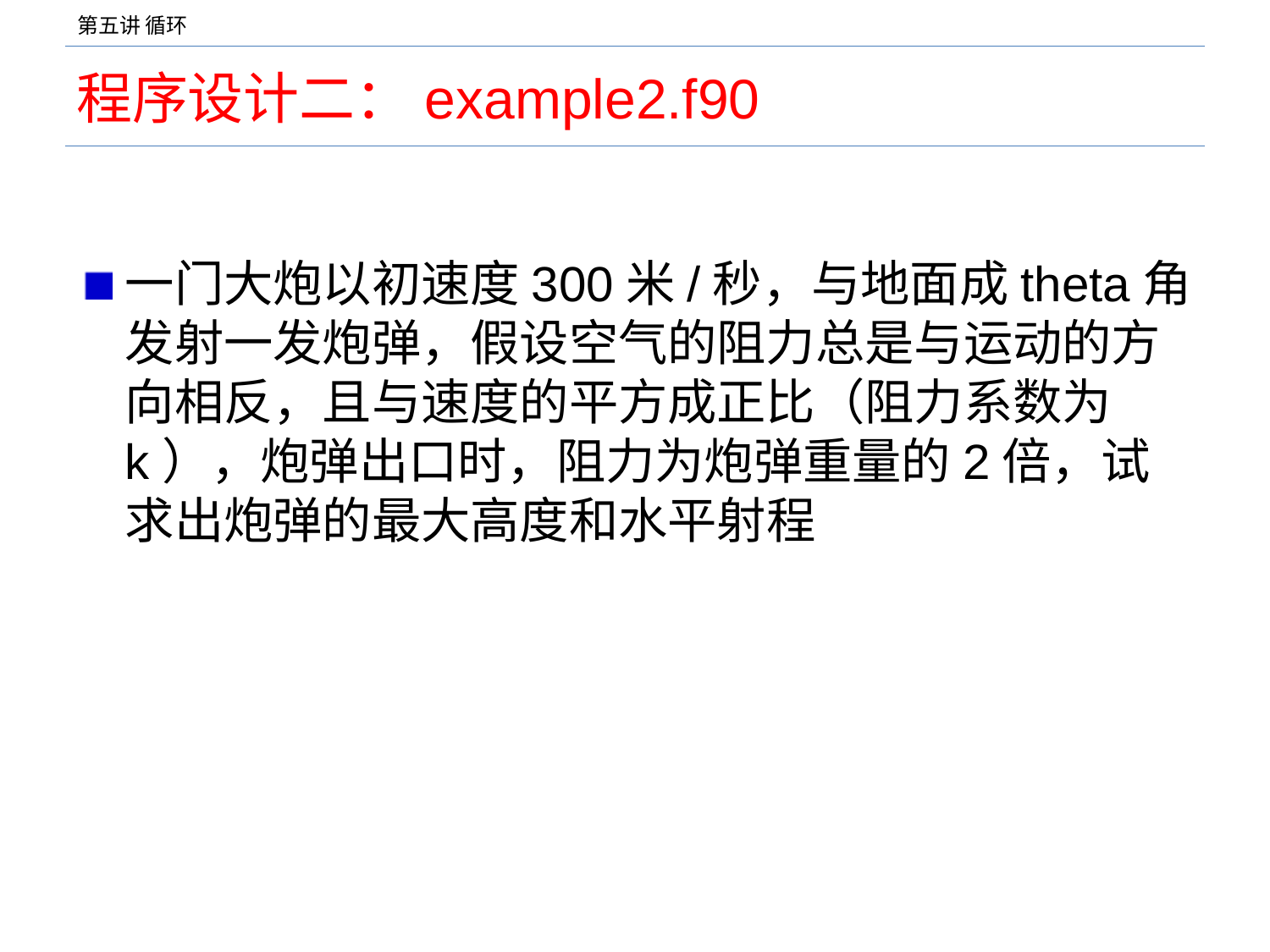

# 程序设计二：example2.f90
一门大炮以初速度300米/秒，与地面成theta角发射一发炮弹，假设空气的阻力总是与运动的方向相反，且与速度的平方成正比（阻力系数为k），炮弹出口时，阻力为炮弹重量的2倍，试求出炮弹的最大高度和水平射程